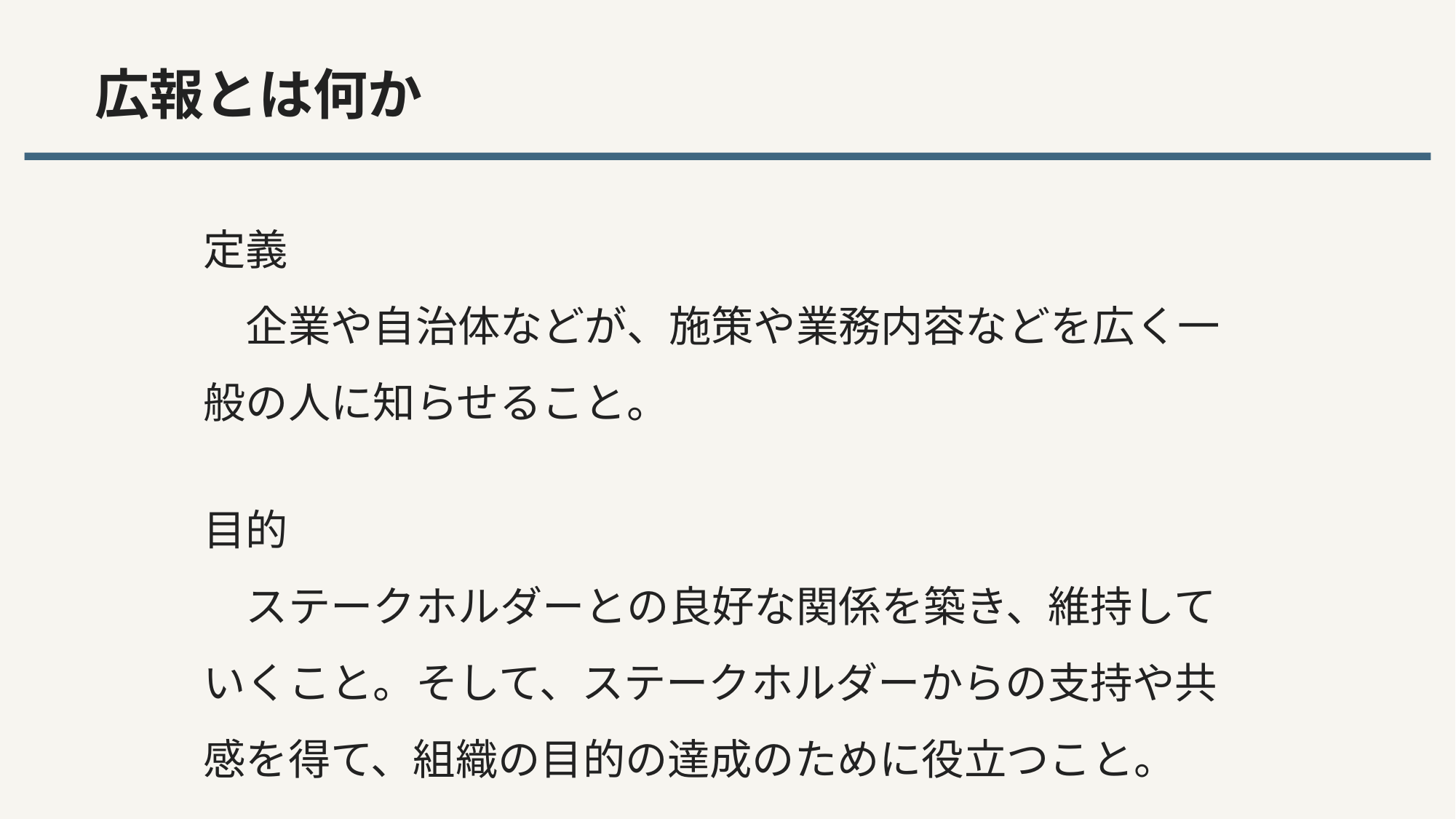

広報とは何か

定義
　企業や自治体などが、施策や業務内容などを広く一般の人に知らせること。

目的
　ステークホルダーとの良好な関係を築き、維持していくこと。そして、ステークホルダーからの支持や共感を得て、組織の目的の達成のために役立つこと。